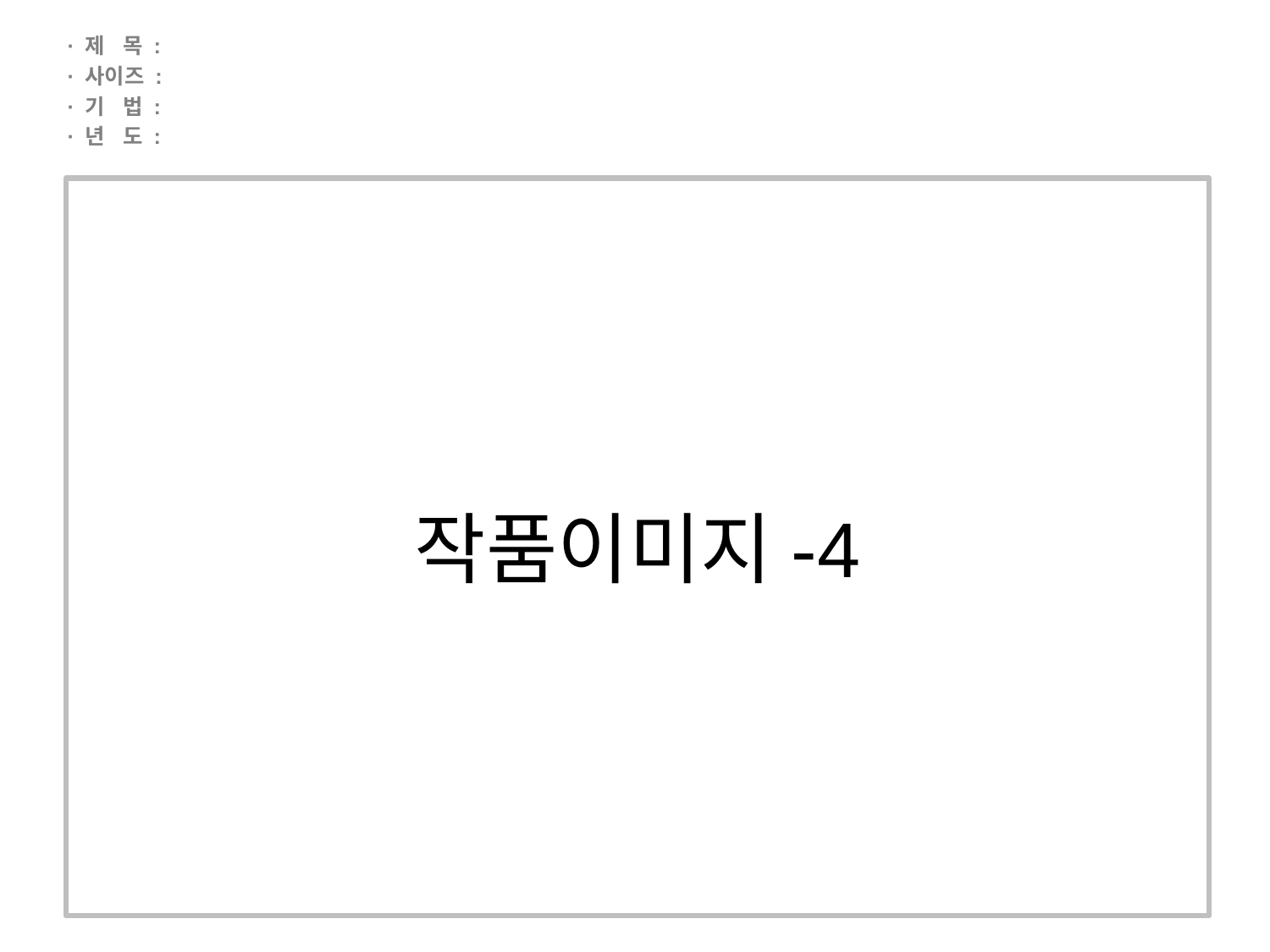

· 제   목 :
· 사이즈 :
· 기   법 :
· 년   도 :
# 작품이미지-4